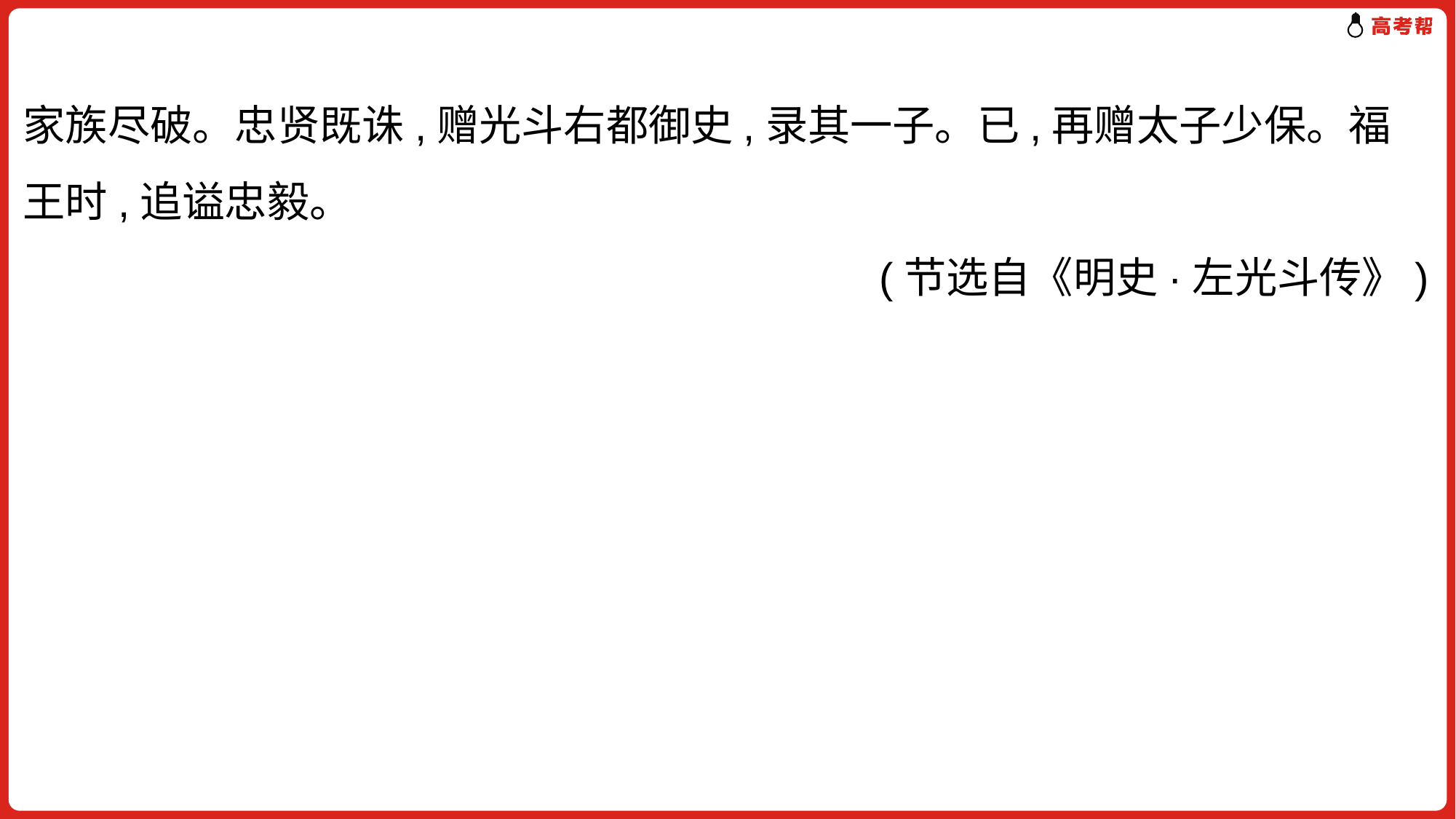

家族尽破。忠贤既诛,赠光斗右都御史,录其一子。已,再赠太子少保。福王时,追谥忠毅。
(节选自《明史·左光斗传》)